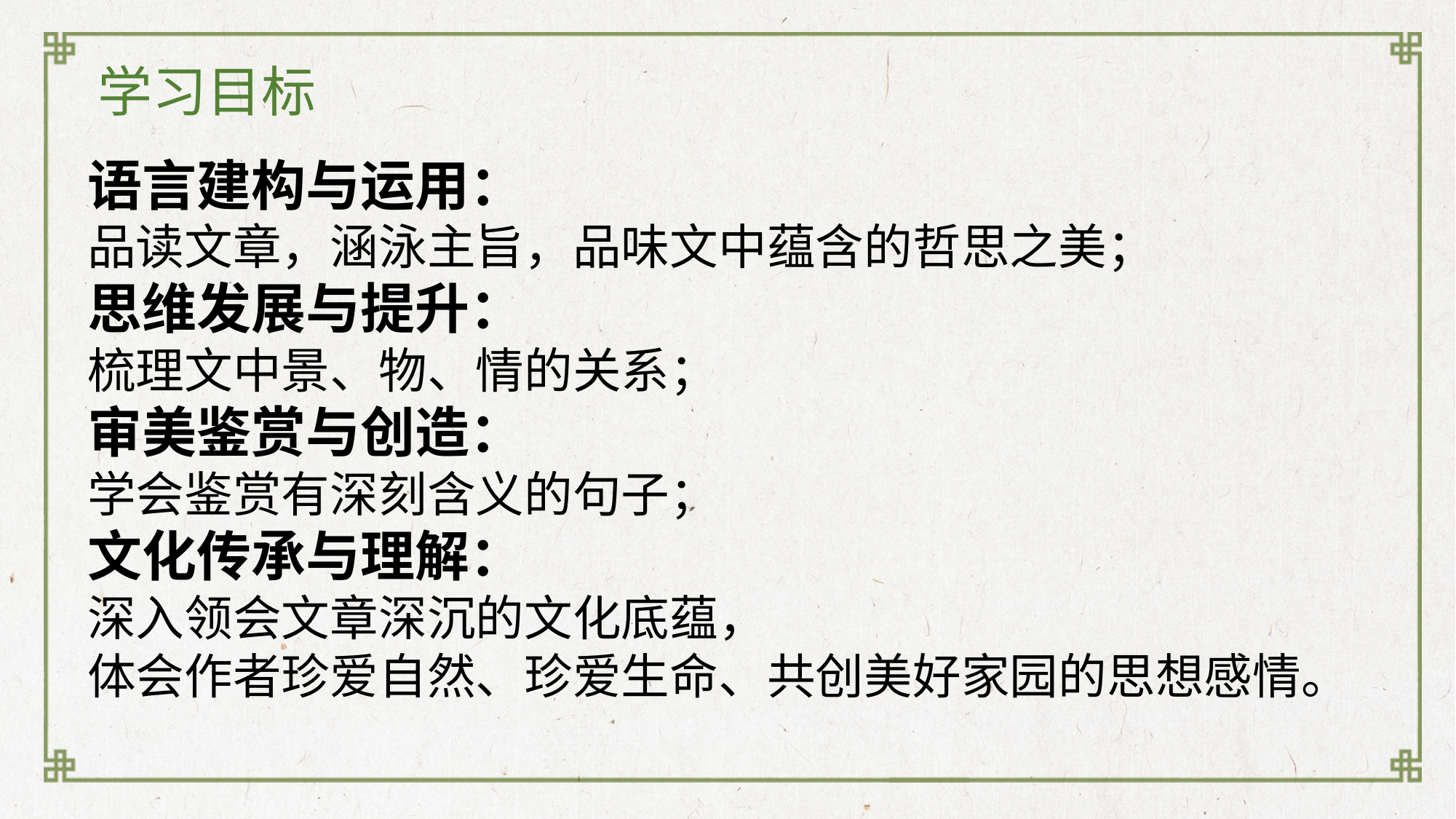

学习目标
语言建构与运用：
品读文章，涵泳主旨，品味文中蕴含的哲思之美；
思维发展与提升：
梳理文中景、物、情的关系；
审美鉴赏与创造：
学会鉴赏有深刻含义的句子；
文化传承与理解：
深入领会文章深沉的文化底蕴，
体会作者珍爱自然、珍爱生命、共创美好家园的思想感情。